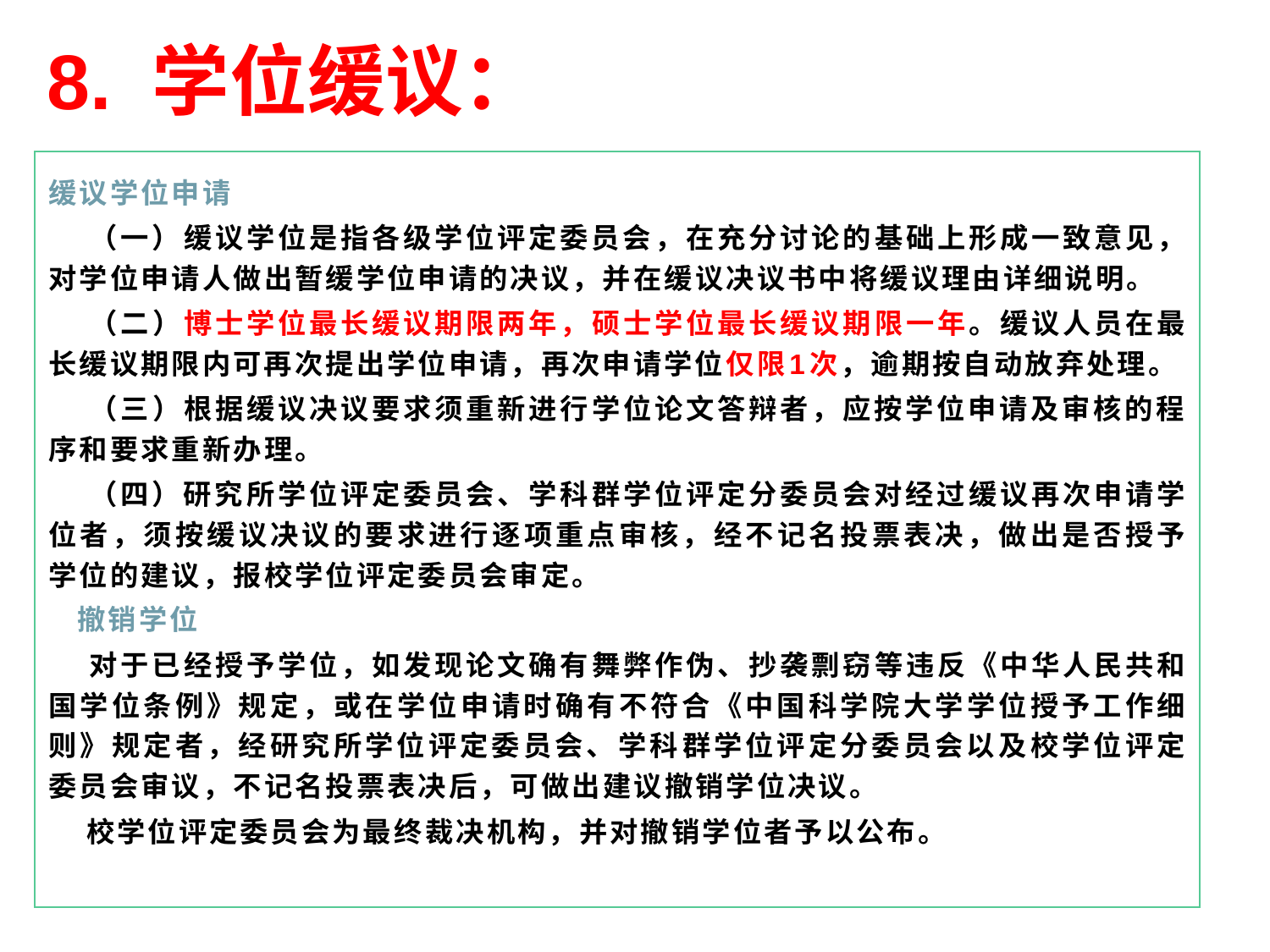

8. 学位缓议：

缓议学位申请
    （一）缓议学位是指各级学位评定委员会，在充分讨论的基础上形成一致意见，对学位申请人做出暂缓学位申请的决议，并在缓议决议书中将缓议理由详细说明。
    （二）博士学位最长缓议期限两年，硕士学位最长缓议期限一年。缓议人员在最长缓议期限内可再次提出学位申请，再次申请学位仅限1次，逾期按自动放弃处理。
    （三）根据缓议决议要求须重新进行学位论文答辩者，应按学位申请及审核的程序和要求重新办理。
    （四）研究所学位评定委员会、学科群学位评定分委员会对经过缓议再次申请学位者，须按缓议决议的要求进行逐项重点审核，经不记名投票表决，做出是否授予学位的建议，报校学位评定委员会审定。
   撤销学位
    对于已经授予学位，如发现论文确有舞弊作伪、抄袭剽窃等违反《中华人民共和国学位条例》规定，或在学位申请时确有不符合《中国科学院大学学位授予工作细则》规定者，经研究所学位评定委员会、学科群学位评定分委员会以及校学位评定委员会审议，不记名投票表决后，可做出建议撤销学位决议。
    校学位评定委员会为最终裁决机构，并对撤销学位者予以公布。